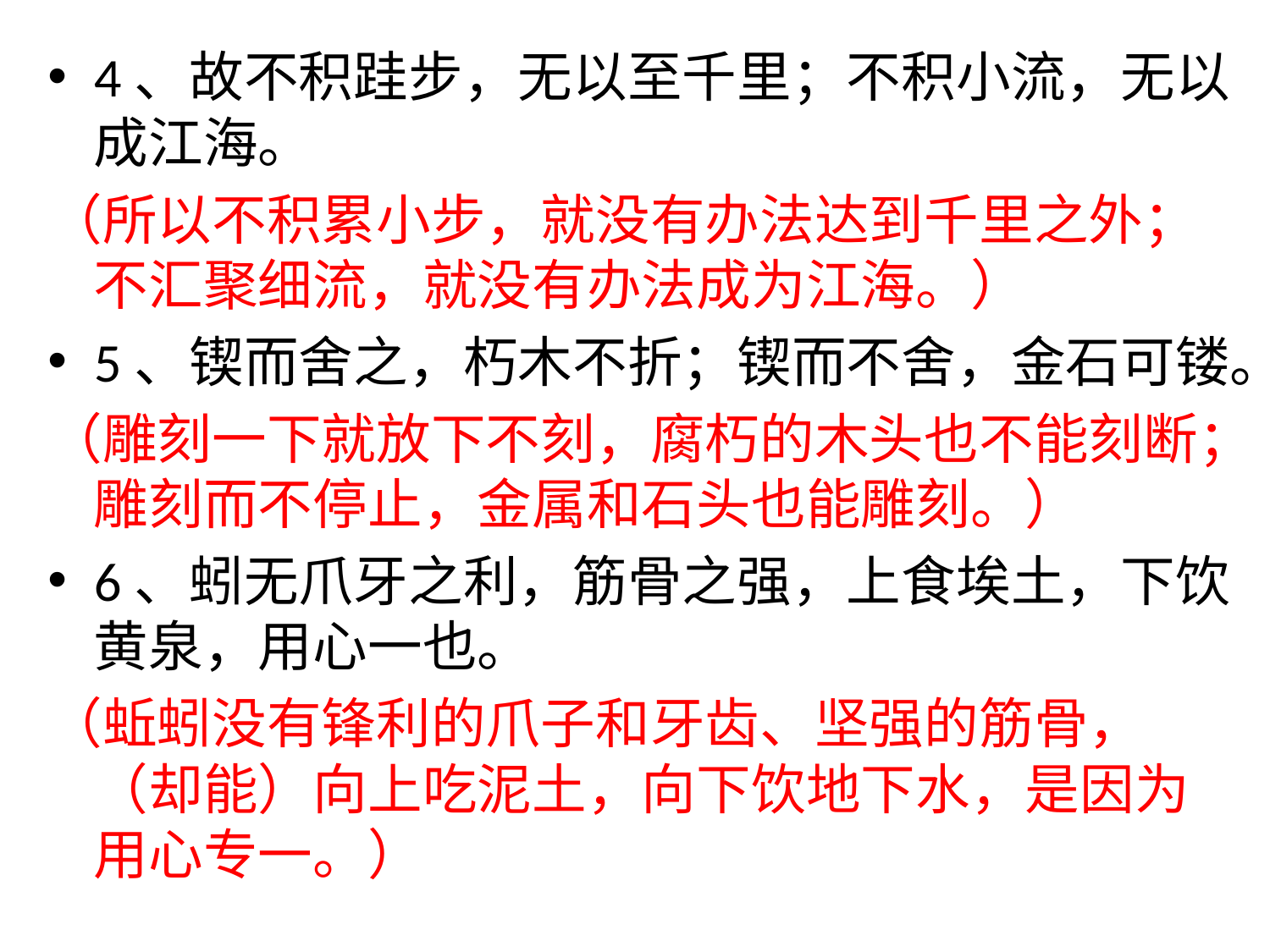

4、故不积跬步，无以至千里；不积小流，无以成江海。
（所以不积累小步，就没有办法达到千里之外；不汇聚细流，就没有办法成为江海。）
5、锲而舍之，朽木不折；锲而不舍，金石可镂。
（雕刻一下就放下不刻，腐朽的木头也不能刻断；雕刻而不停止，金属和石头也能雕刻。）
6、蚓无爪牙之利，筋骨之强，上食埃土，下饮黄泉，用心一也。
（蚯蚓没有锋利的爪子和牙齿、坚强的筋骨，（却能）向上吃泥土，向下饮地下水，是因为用心专一。）